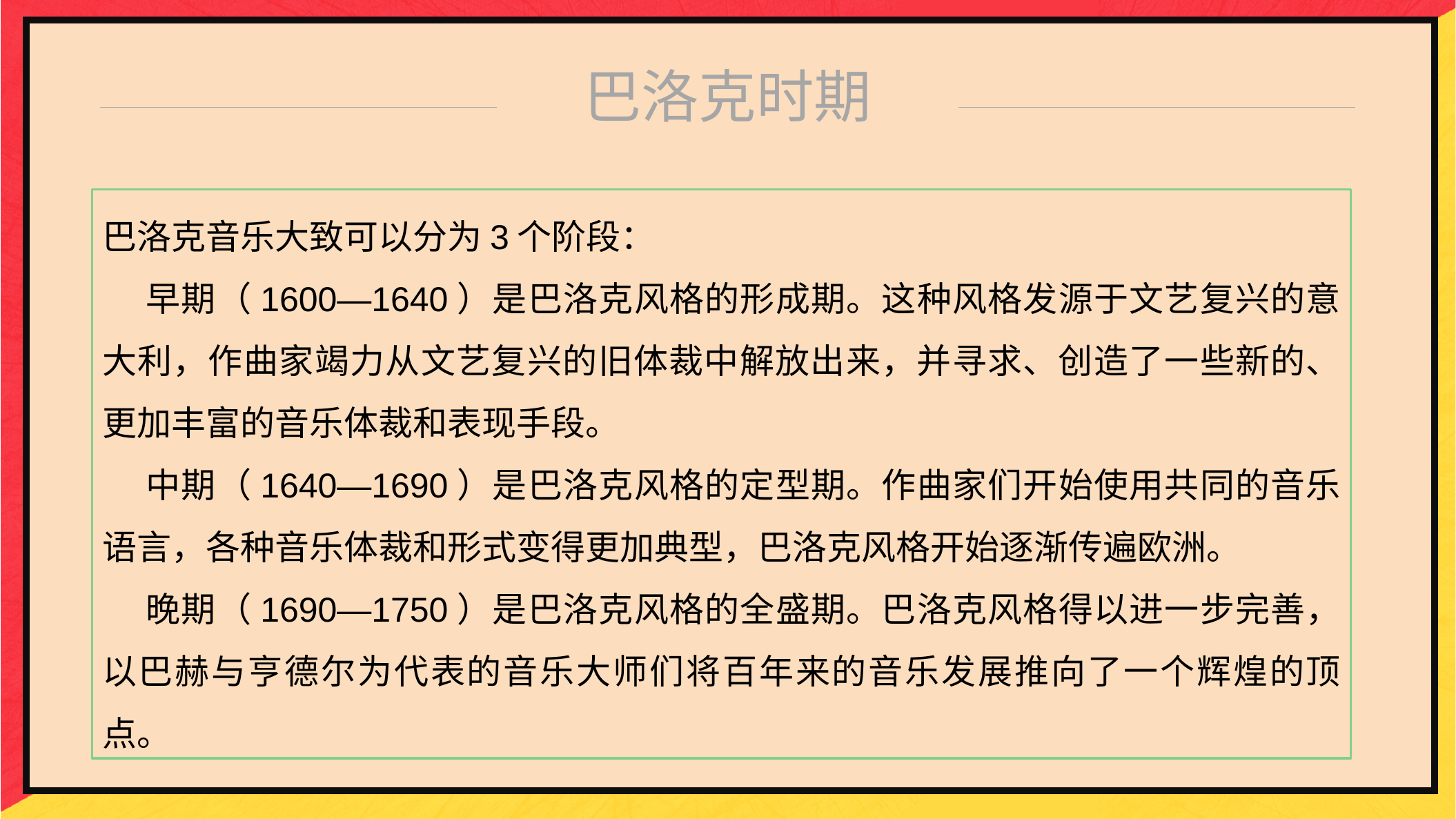

巴洛克时期
巴洛克音乐大致可以分为3个阶段：
    早期（1600—1640）是巴洛克风格的形成期。这种风格发源于文艺复兴的意大利，作曲家竭力从文艺复兴的旧体裁中解放出来，并寻求、创造了一些新的、更加丰富的音乐体裁和表现手段。
    中期（1640—1690）是巴洛克风格的定型期。作曲家们开始使用共同的音乐语言，各种音乐体裁和形式变得更加典型，巴洛克风格开始逐渐传遍欧洲。
    晚期（1690—1750）是巴洛克风格的全盛期。巴洛克风格得以进一步完善，以巴赫与亨德尔为代表的音乐大师们将百年来的音乐发展推向了一个辉煌的顶点。